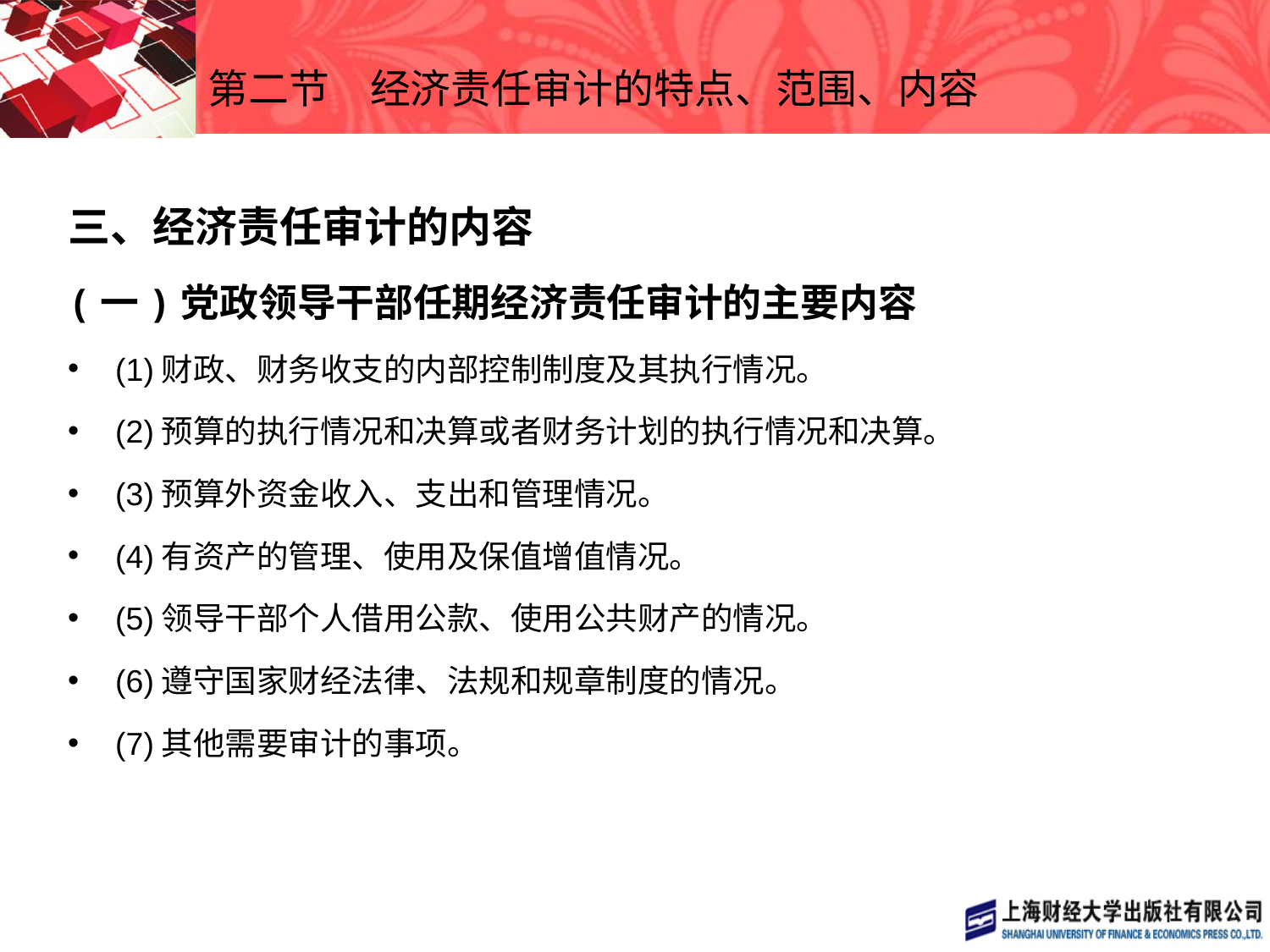

# 第二节　经济责任审计的特点、范围、内容
三、经济责任审计的内容
(一)党政领导干部任期经济责任审计的主要内容
(1)财政、财务收支的内部控制制度及其执行情况。
(2)预算的执行情况和决算或者财务计划的执行情况和决算。
(3)预算外资金收入、支出和管理情况。
(4)有资产的管理、使用及保值增值情况。
(5)领导干部个人借用公款、使用公共财产的情况。
(6)遵守国家财经法律、法规和规章制度的情况。
(7)其他需要审计的事项。